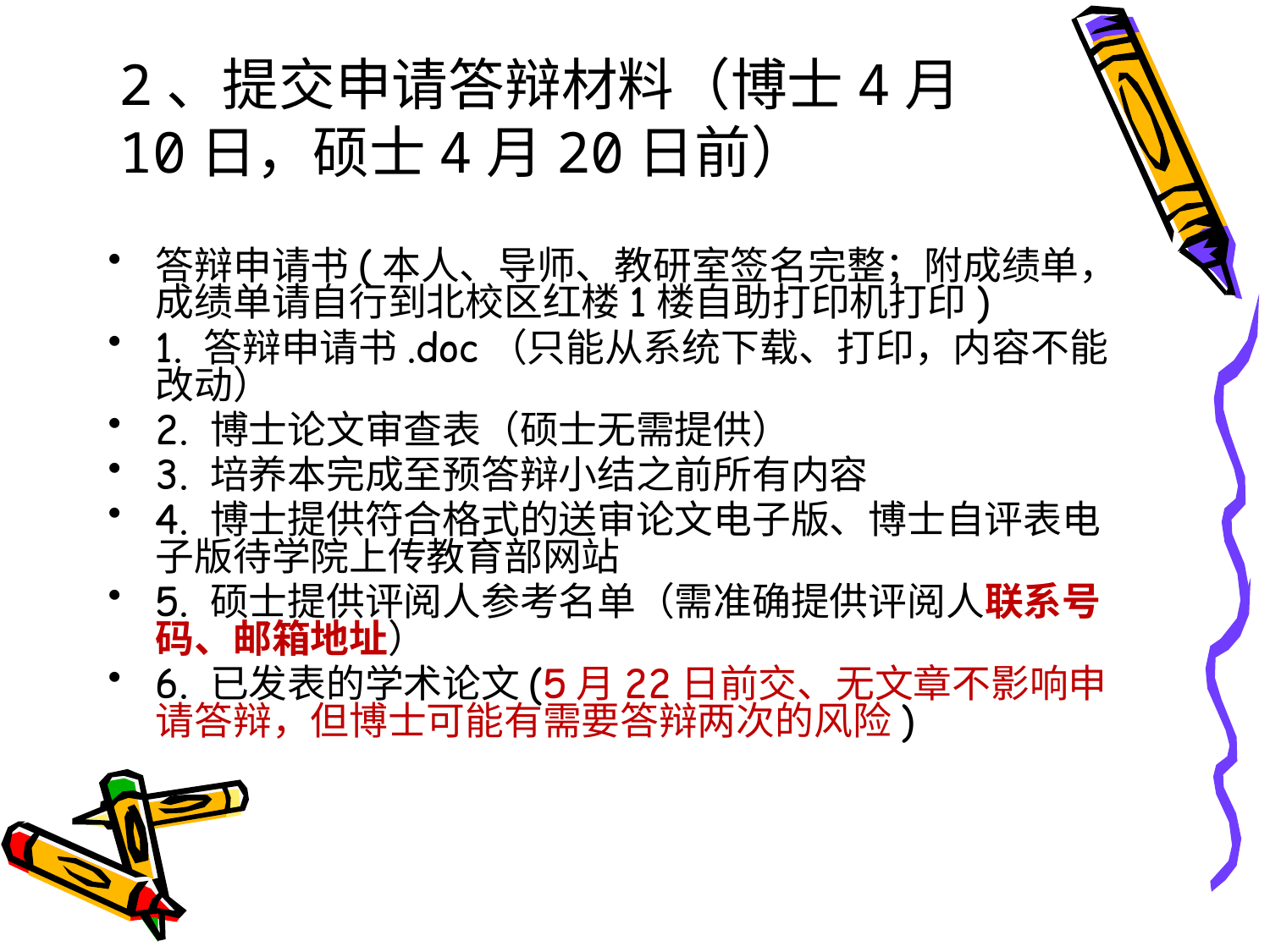

# 2、提交申请答辩材料（博士4月10日，硕士4月20日前）
答辩申请书(本人、导师、教研室签名完整；附成绩单，成绩单请自行到北校区红楼1楼自助打印机打印)
1. 答辩申请书.doc（只能从系统下载、打印，内容不能改动）
2. 博士论文审查表（硕士无需提供）
3. 培养本完成至预答辩小结之前所有内容
4. 博士提供符合格式的送审论文电子版、博士自评表电子版待学院上传教育部网站
5. 硕士提供评阅人参考名单（需准确提供评阅人联系号码、邮箱地址）
6. 已发表的学术论文(5月22日前交、无文章不影响申请答辩，但博士可能有需要答辩两次的风险)